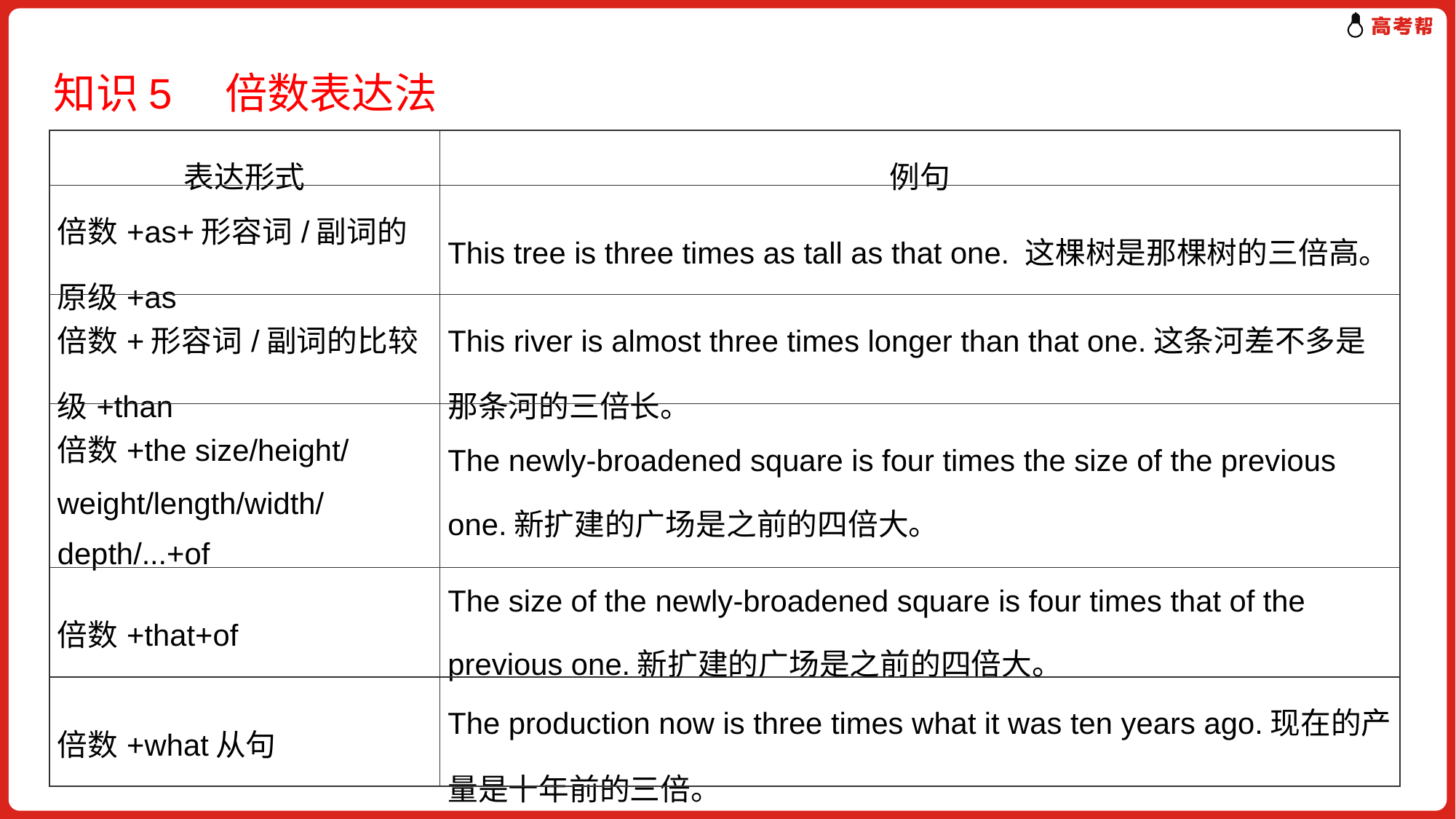

知识5　倍数表达法
| 表达形式 | 例句 |
| --- | --- |
| 倍数+as+形容词/副词的原级+as | This tree is three times as tall as that one. 这棵树是那棵树的三倍高。 |
| 倍数+形容词/副词的比较级+than | This river is almost three times longer than that one.这条河差不多是那条河的三倍长。 |
| 倍数+the size/height/ weight/length/width/ depth/...+of | The newly-broadened square is four times the size of the previous one.新扩建的广场是之前的四倍大。 |
| 倍数+that+of | The size of the newly-broadened square is four times that of the previous one.新扩建的广场是之前的四倍大。 |
| 倍数+what从句 | The production now is three times what it was ten years ago.现在的产量是十年前的三倍。 |